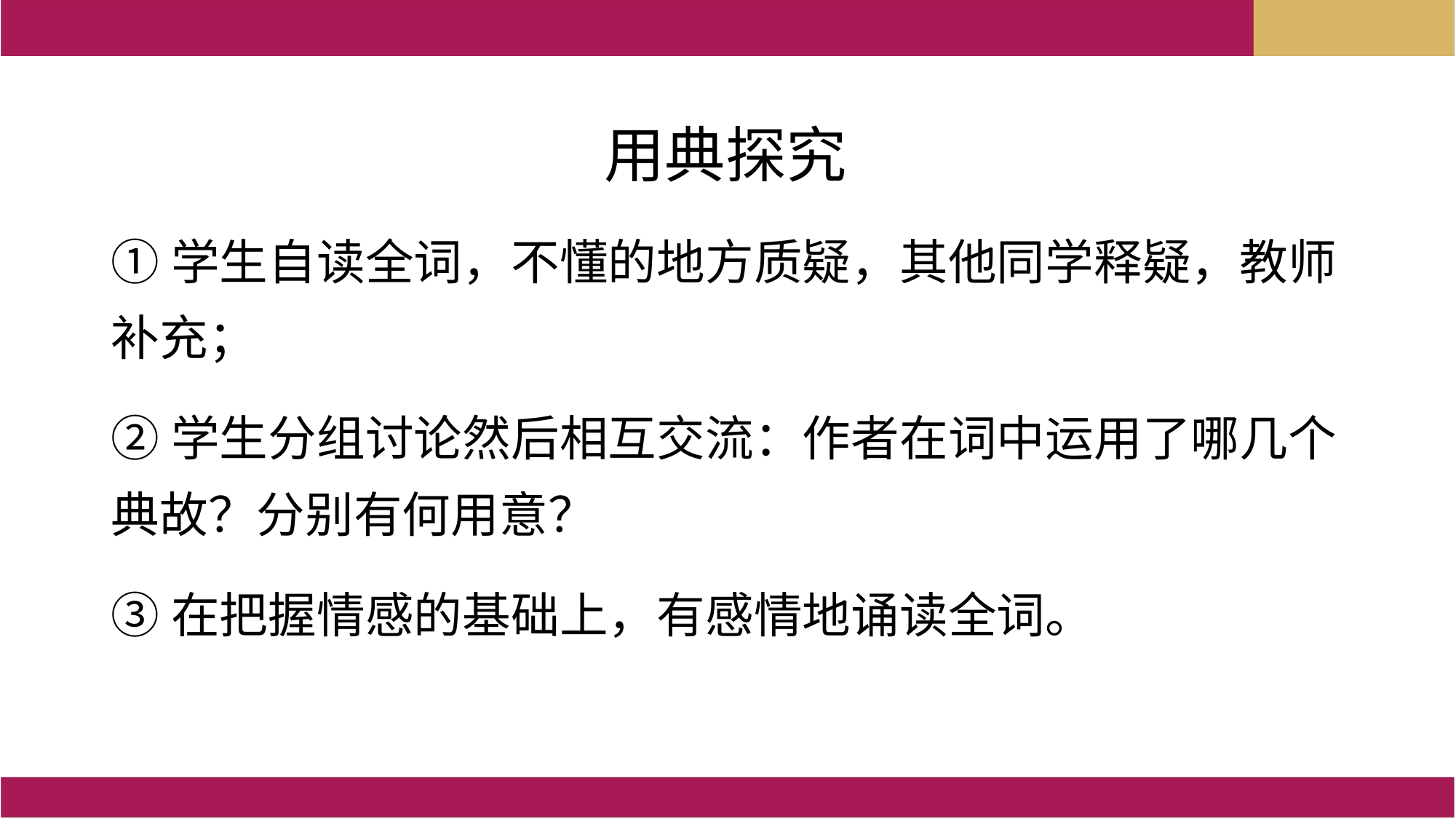

用典探究
①学生自读全词，不懂的地方质疑，其他同学释疑，教师补充；
②学生分组讨论然后相互交流：作者在词中运用了哪几个典故？分别有何用意？
③在把握情感的基础上，有感情地诵读全词。